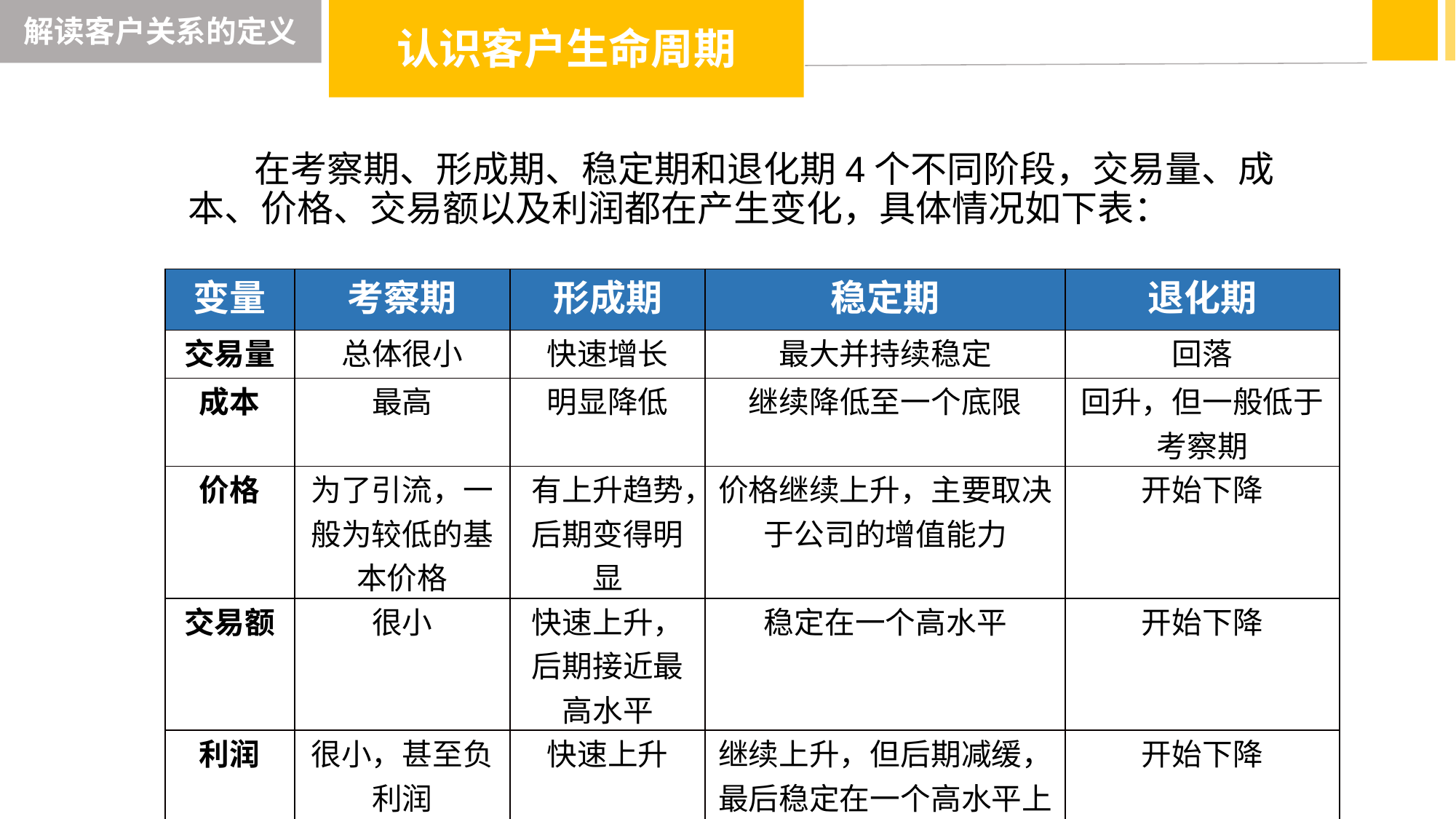

解读客户关系的定义
认识客户生命周期
       在考察期、形成期、稳定期和退化期4个不同阶段，交易量、成本、价格、交易额以及利润都在产生变化，具体情况如下表：
| 变量 | 考察期 | 形成期 | 稳定期 | 退化期 |
| --- | --- | --- | --- | --- |
| 交易量 | 总体很小 | 快速增长 | 最大并持续稳定 | 回落 |
| 成本 | 最高 | 明显降低 | 继续降低至一个底限 | 回升，但一般低于考察期 |
| 价格 | 为了引流，一般为较低的基本价格 | 有上升趋势，后期变得明显 | 价格继续上升，主要取决于公司的增值能力 | 开始下降 |
| 交易额 | 很小 | 快速上升，后期接近最高水平 | 稳定在一个高水平 | 开始下降 |
| 利润 | 很小，甚至负利润 | 快速上升 | 继续上升，但后期减缓，最后稳定在一个高水平上 | 开始下降 |